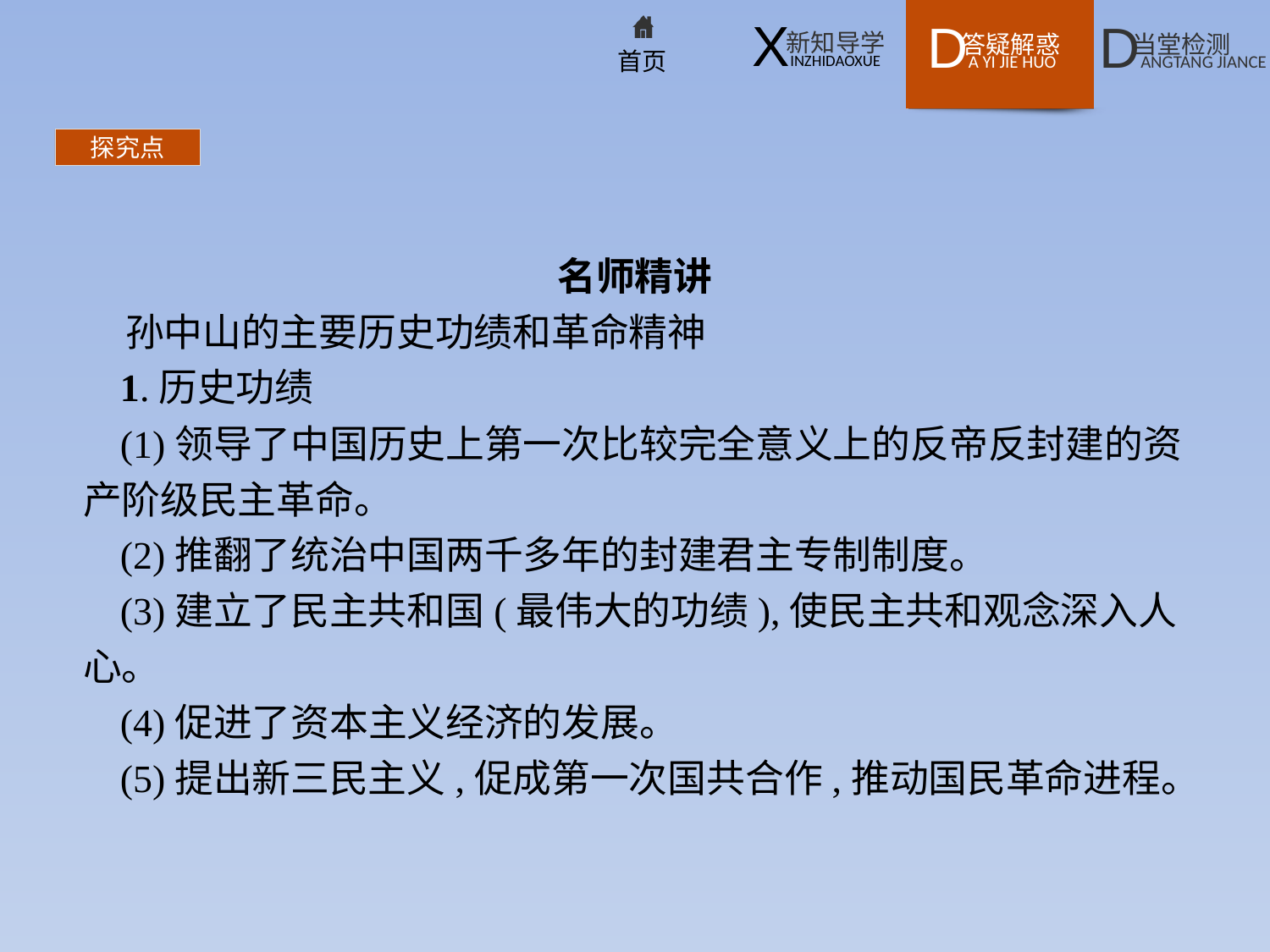

探究点
名师精讲
孙中山的主要历史功绩和革命精神
1.历史功绩
(1)领导了中国历史上第一次比较完全意义上的反帝反封建的资产阶级民主革命。
(2)推翻了统治中国两千多年的封建君主专制制度。
(3)建立了民主共和国(最伟大的功绩),使民主共和观念深入人心。
(4)促进了资本主义经济的发展。
(5)提出新三民主义,促成第一次国共合作,推动国民革命进程。